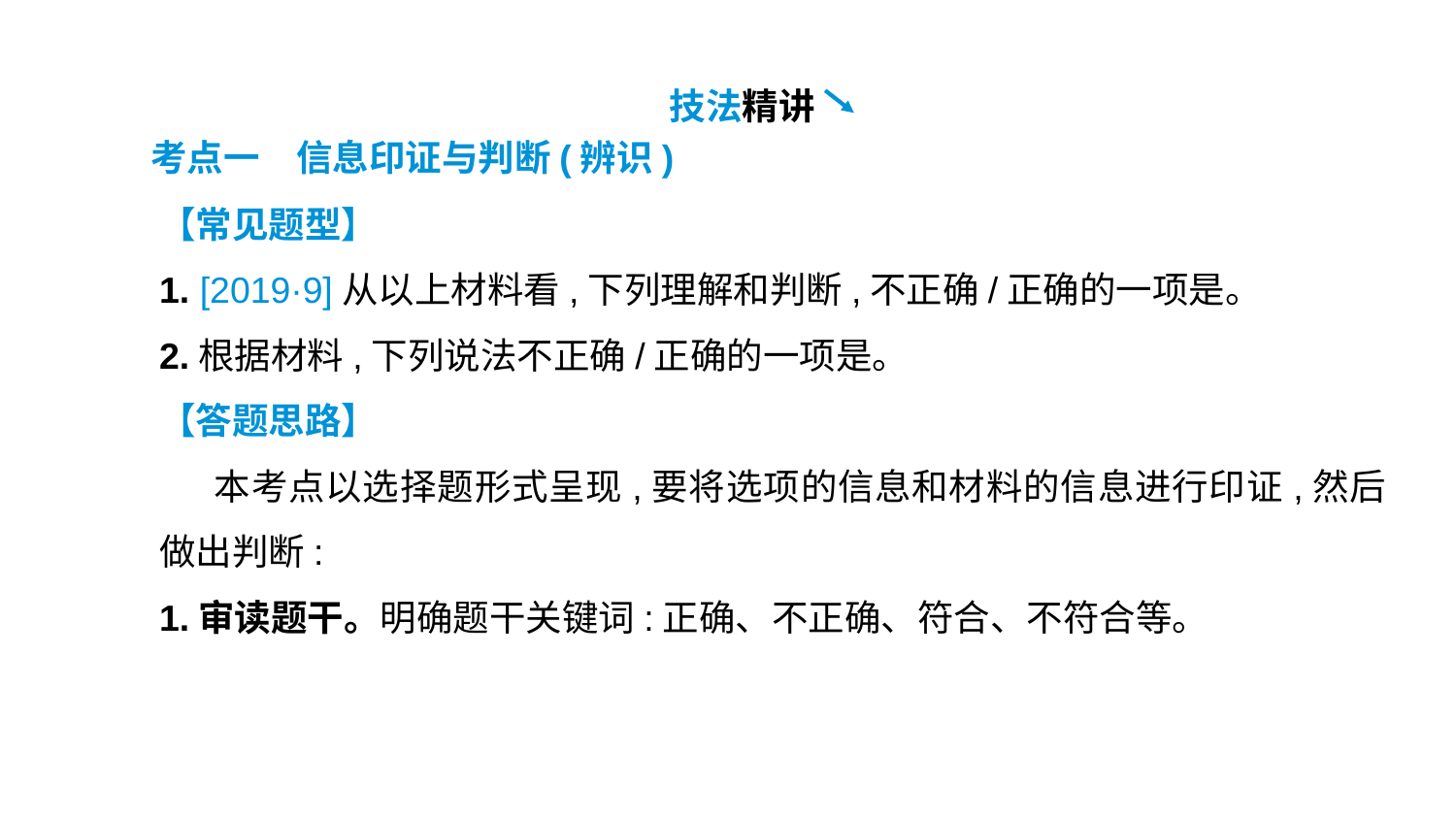

技法精讲
考点一　信息印证与判断(辨识)
【常见题型】
1. [2019·9]从以上材料看,下列理解和判断,不正确/正确的一项是。
2.根据材料,下列说法不正确/正确的一项是。
【答题思路】
     本考点以选择题形式呈现,要将选项的信息和材料的信息进行印证,然后做出判断:
1.审读题干。明确题干关键词:正确、不正确、符合、不符合等。